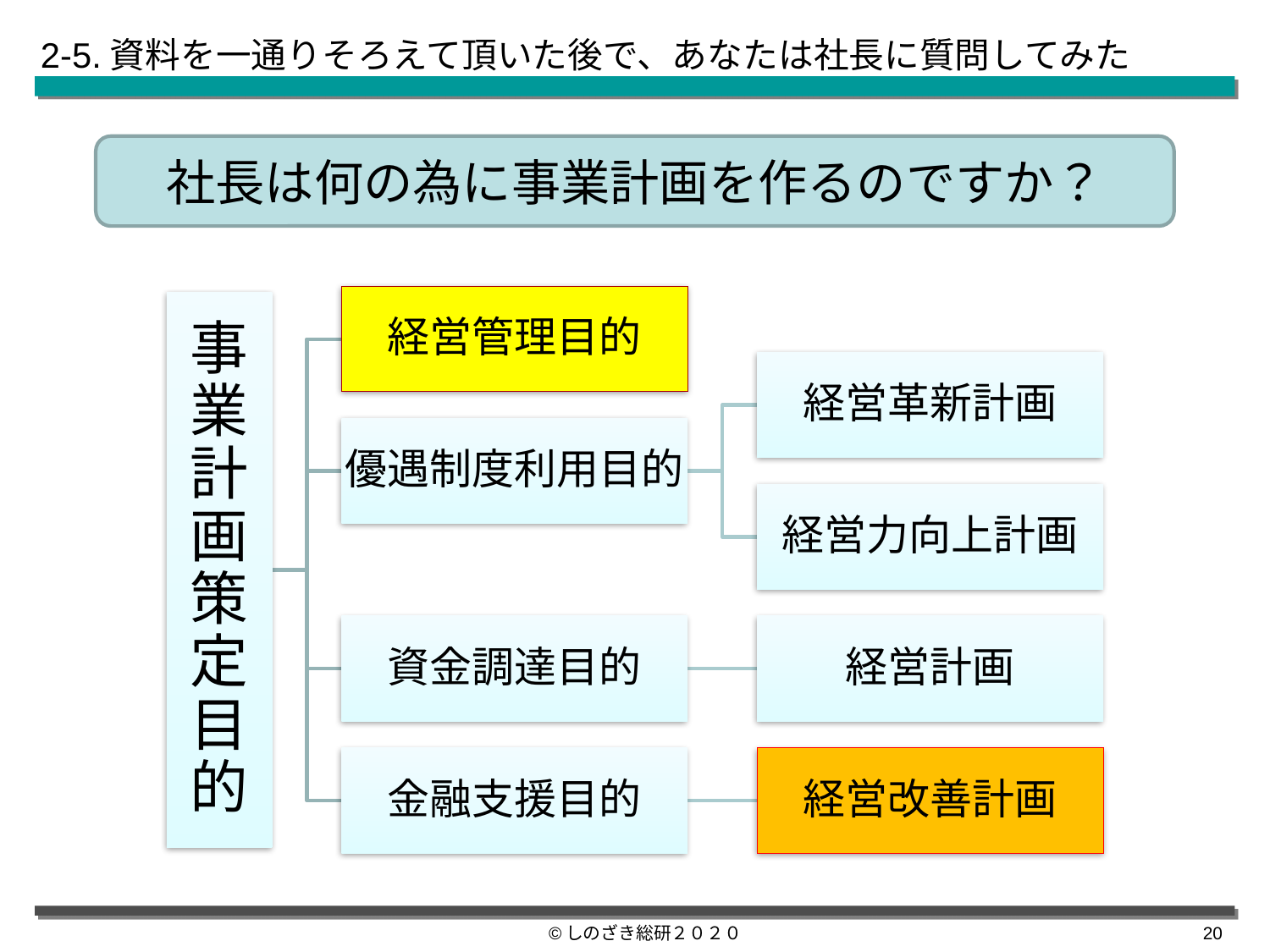

2-5.資料を一通りそろえて頂いた後で、あなたは社長に質問してみた
社長は何の為に事業計画を作るのですか？

事業計画策定目的
経営管理目的
優遇制度利用目的
経営革新計画
経営力向上計画
資金調達目的
経営計画
金融支援目的
経営改善計画
©しのざき総研２０２０
20